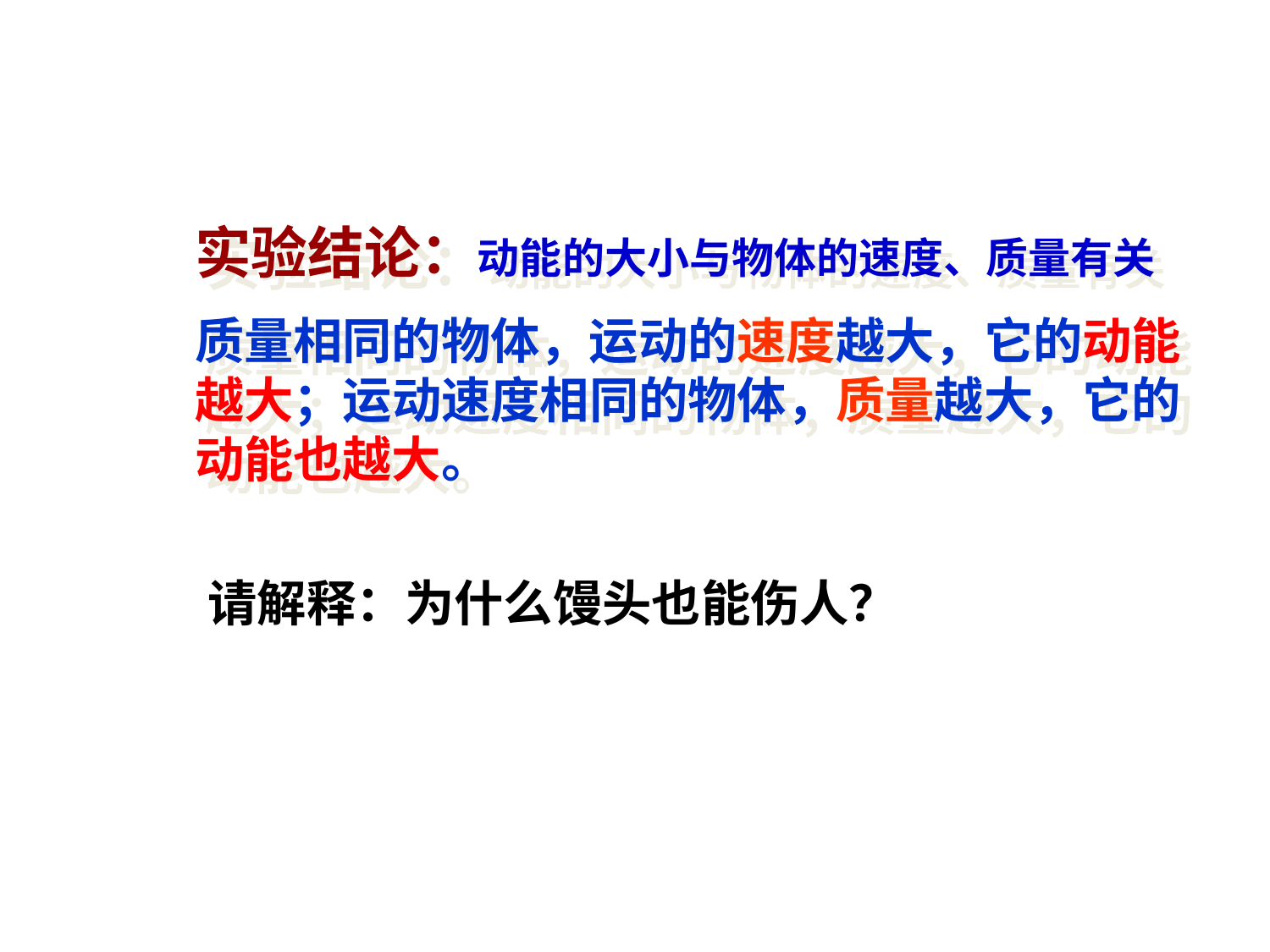

实验结论：动能的大小与物体的速度、质量有关
质量相同的物体，运动的速度越大，它的动能越大；运动速度相同的物体，质量越大，它的动能也越大。
请解释：为什么馒头也能伤人？